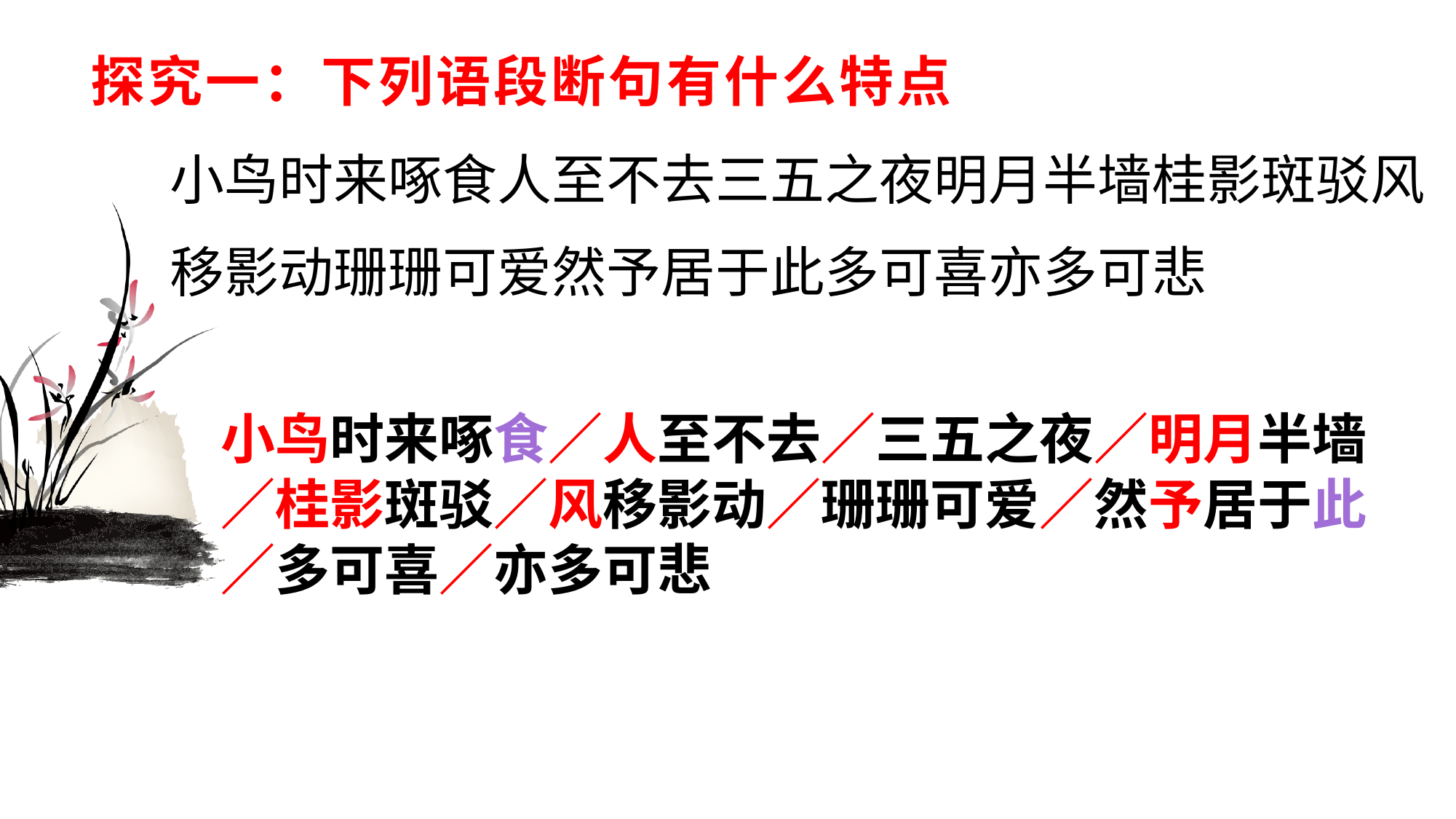

# 探究一：下列语段断句有什么特点
小鸟时来啄食人至不去三五之夜明月半墙桂影斑驳风
移影动珊珊可爱然予居于此多可喜亦多可悲
小鸟时来啄食∕人至不去∕三五之夜∕明月半墙∕桂影斑驳∕风移影动∕珊珊可爱∕然予居于此∕多可喜∕亦多可悲